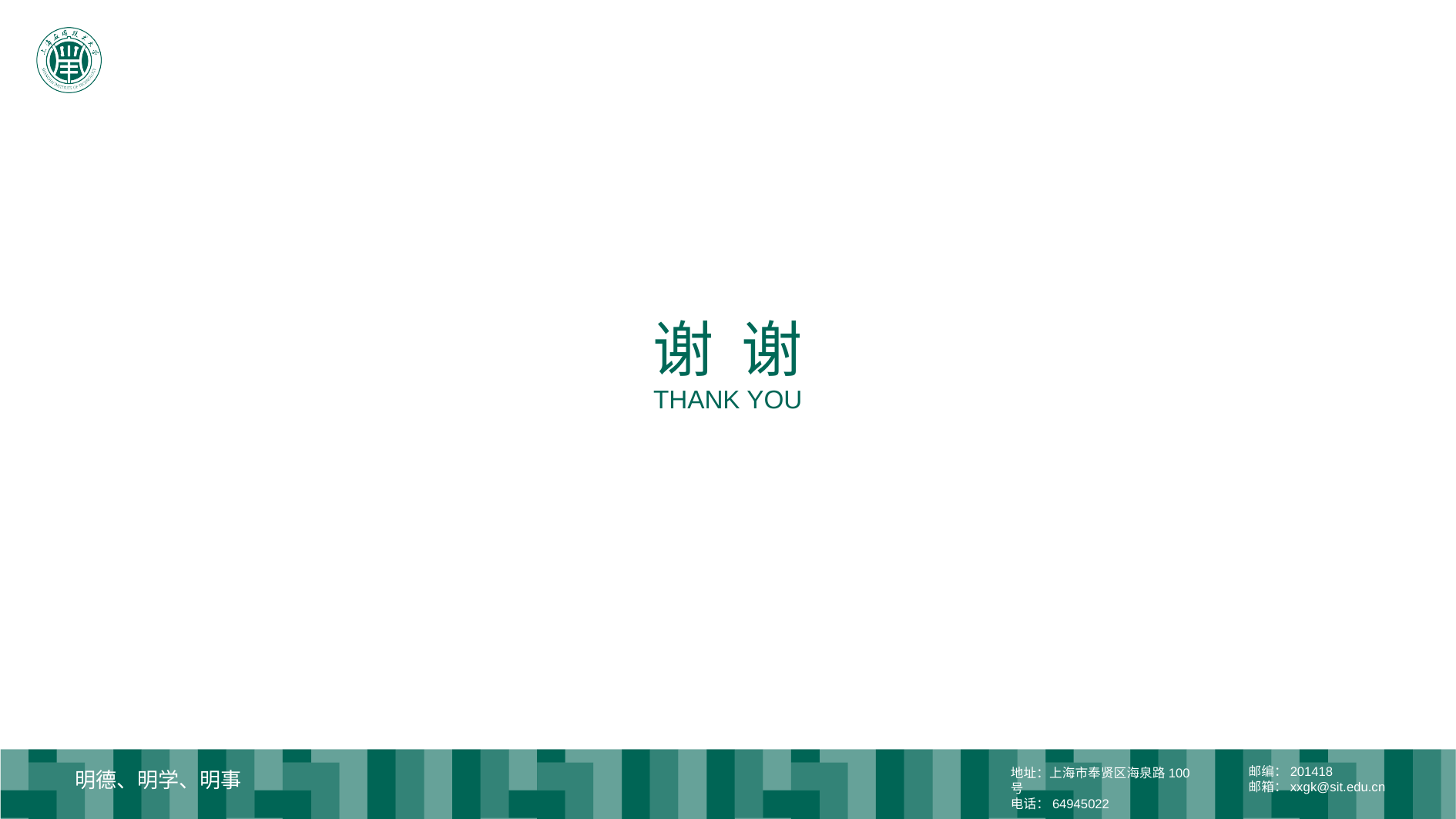

谢  谢
THANK YOU
邮编：201418
邮箱：xxgk@sit.edu.cn
地址：上海市奉贤区海泉路100号
电话：64945022
明德、明学、明事